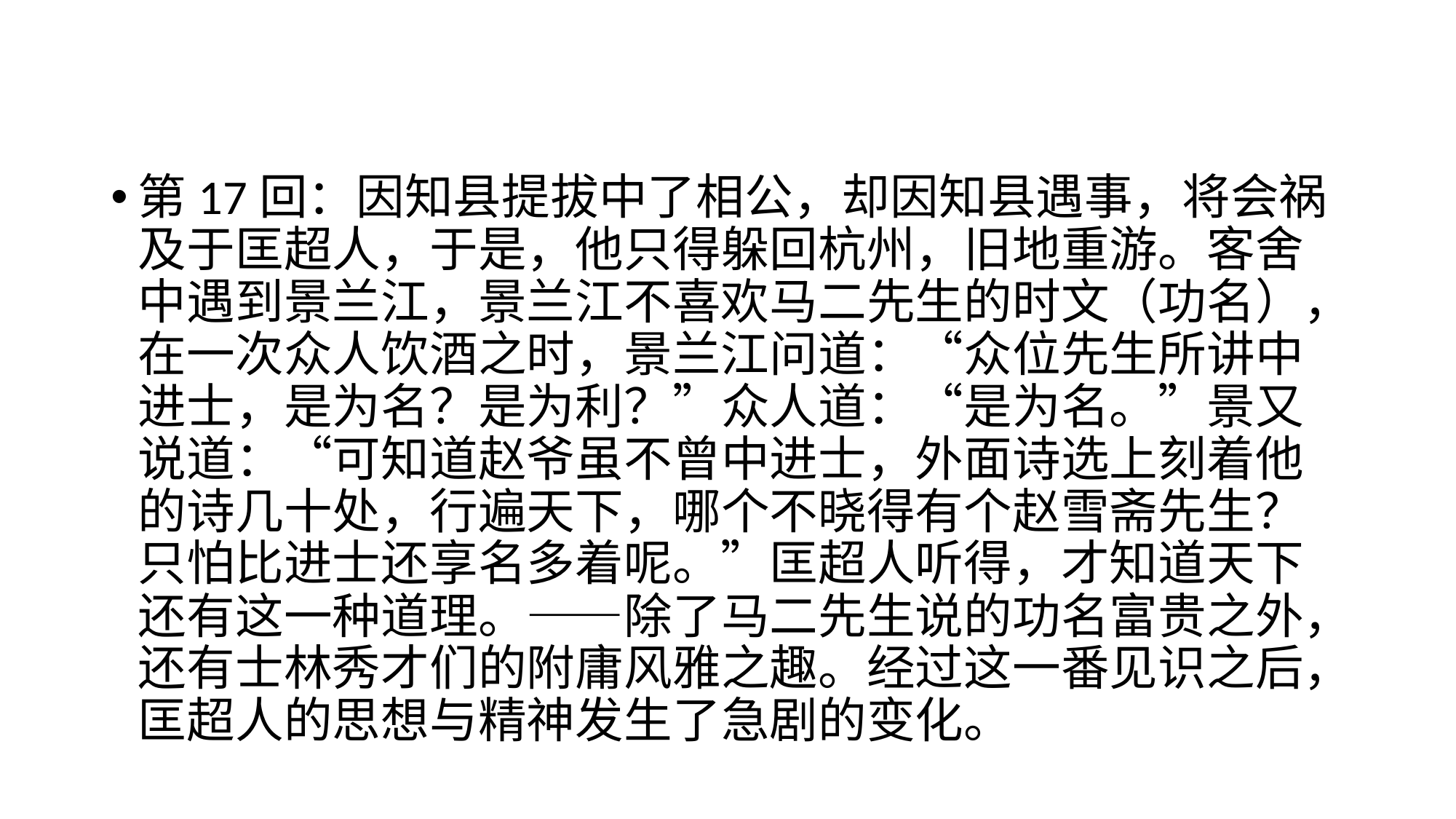

第17回：因知县提拔中了相公，却因知县遇事，将会祸及于匡超人，于是，他只得躲回杭州，旧地重游。客舍中遇到景兰江，景兰江不喜欢马二先生的时文（功名），在一次众人饮酒之时，景兰江问道：“众位先生所讲中进士，是为名？是为利？”众人道：“是为名。”景又说道：“可知道赵爷虽不曾中进士，外面诗选上刻着他的诗几十处，行遍天下，哪个不晓得有个赵雪斋先生？只怕比进士还享名多着呢。”匡超人听得，才知道天下还有这一种道理。——除了马二先生说的功名富贵之外，还有士林秀才们的附庸风雅之趣。经过这一番见识之后，匡超人的思想与精神发生了急剧的变化。